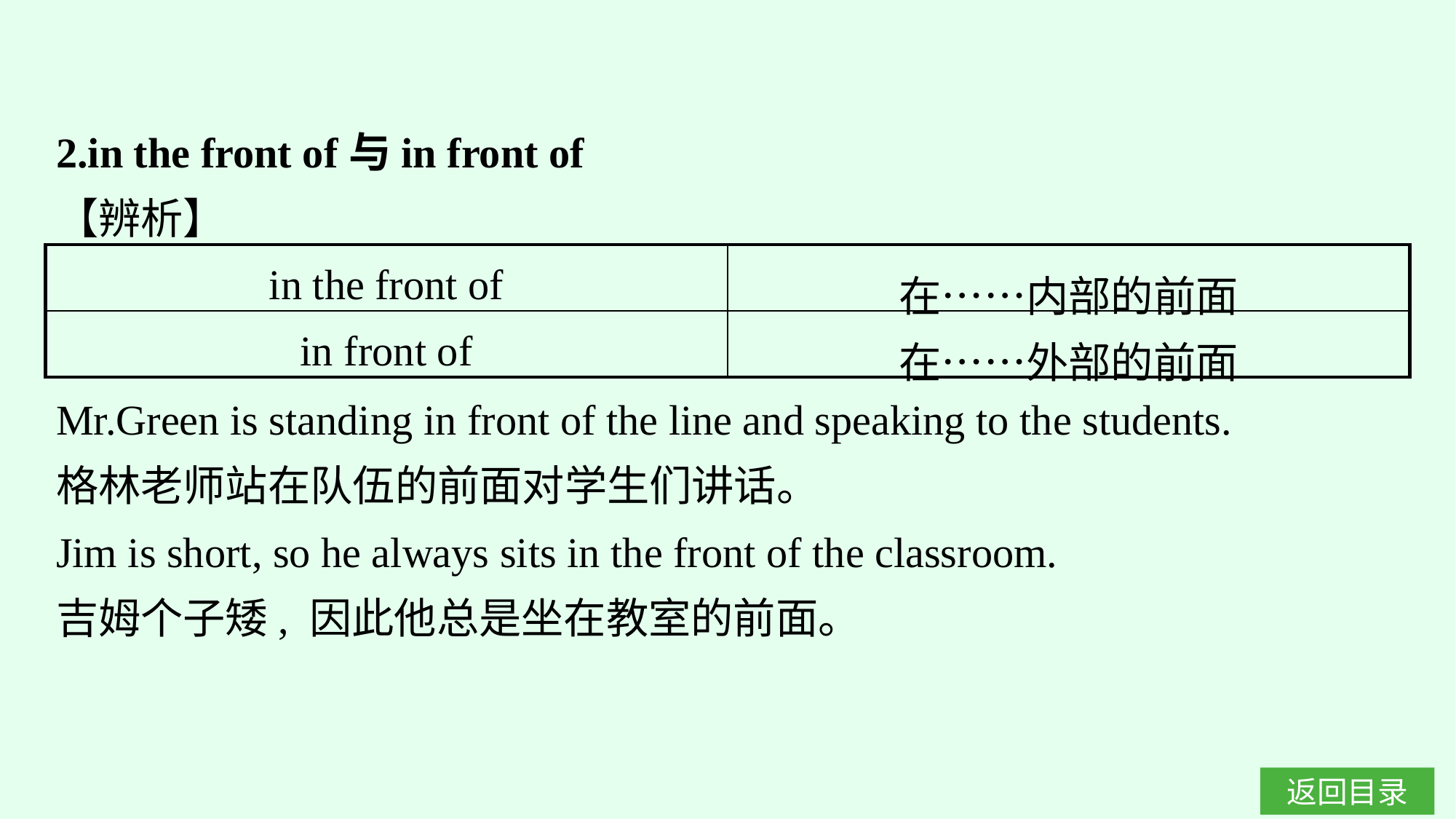

2.in the front of与in front of
【辨析】
| in the front of | 在……内部的前面 |
| --- | --- |
| in front of | 在……外部的前面 |
Mr.Green is standing in front of the line and speaking to the students.
格林老师站在队伍的前面对学生们讲话。
Jim is short, so he always sits in the front of the classroom.
吉姆个子矮, 因此他总是坐在教室的前面。